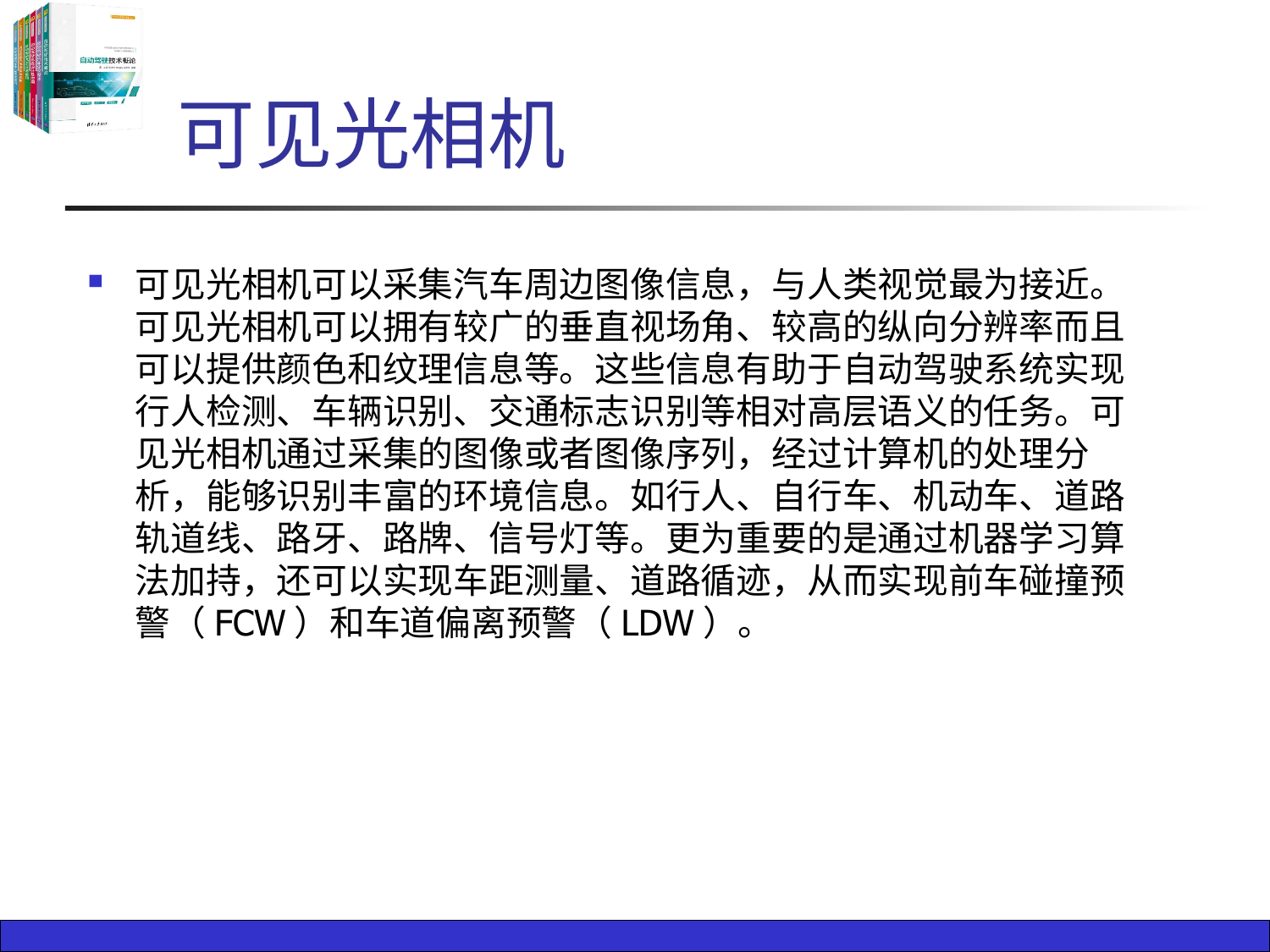

# 可见光相机
可见光相机可以采集汽车周边图像信息，与人类视觉最为接近。可见光相机可以拥有较广的垂直视场角、较高的纵向分辨率而且可以提供颜色和纹理信息等。这些信息有助于自动驾驶系统实现行人检测、车辆识别、交通标志识别等相对高层语义的任务。可见光相机通过采集的图像或者图像序列，经过计算机的处理分析，能够识别丰富的环境信息。如行人、自行车、机动车、道路轨道线、路牙、路牌、信号灯等。更为重要的是通过机器学习算法加持，还可以实现车距测量、道路循迹，从而实现前车碰撞预警（FCW）和车道偏离预警（LDW）。